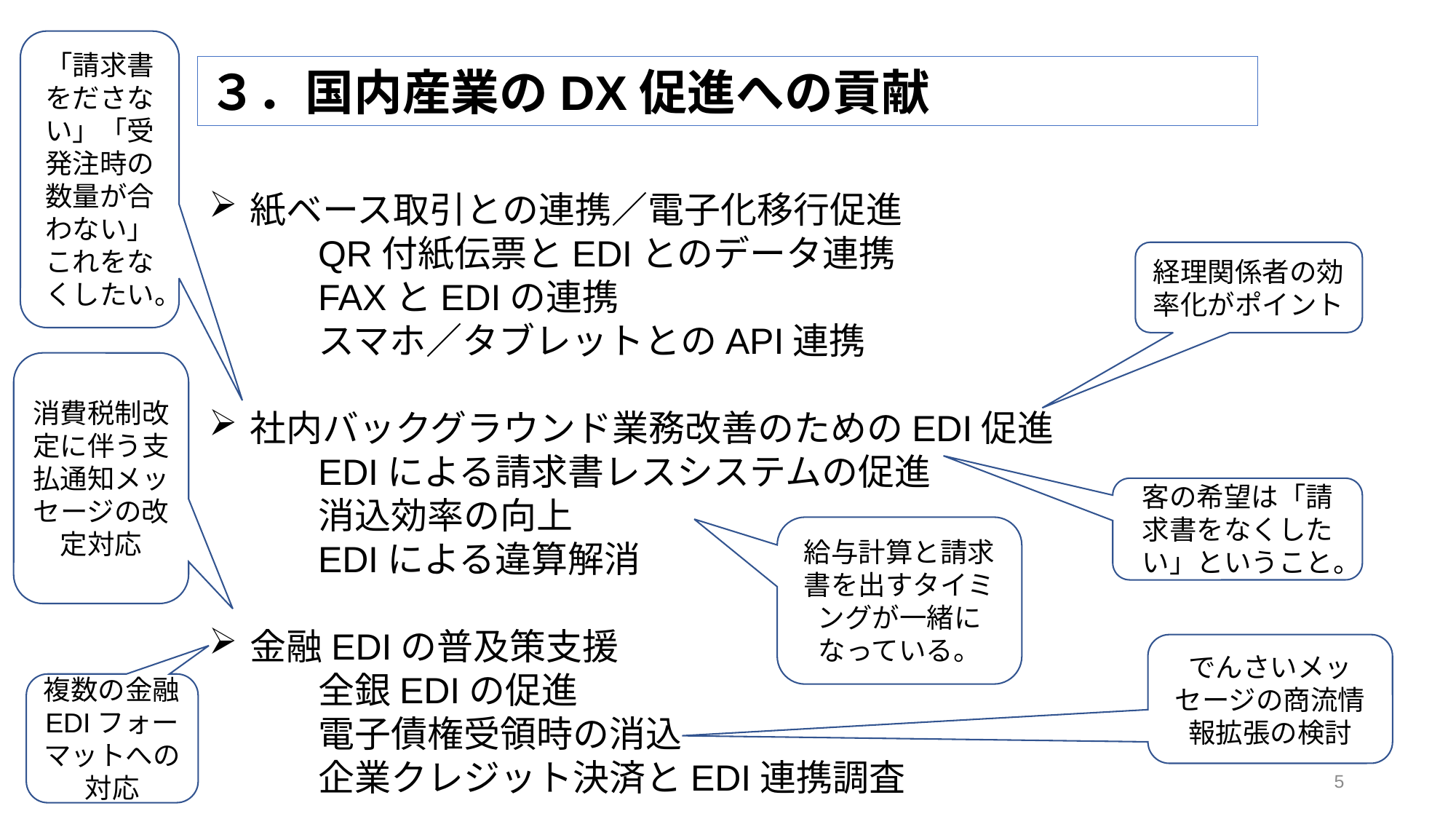

「請求書をださない」「受発注時の数量が合わない」これをなくしたい。
３．国内産業のDX促進への貢献
紙ベース取引との連携／電子化移行促進
	QR付紙伝票とEDIとのデータ連携
	FAXとEDIの連携
	スマホ／タブレットとのAPI連携

社内バックグラウンド業務改善のためのEDI促進
	EDIによる請求書レスシステムの促進
	消込効率の向上
	EDIによる違算解消

金融EDIの普及策支援
	全銀EDIの促進
	電子債権受領時の消込
	企業クレジット決済とEDI連携調査
経理関係者の効率化がポイント
消費税制改定に伴う支払通知メッセージの改定対応
客の希望は「請求書をなくしたい」ということ。
給与計算と請求書を出すタイミングが一緒になっている。
でんさいメッセージの商流情報拡張の検討
複数の金融EDIフォーマットへの対応
5